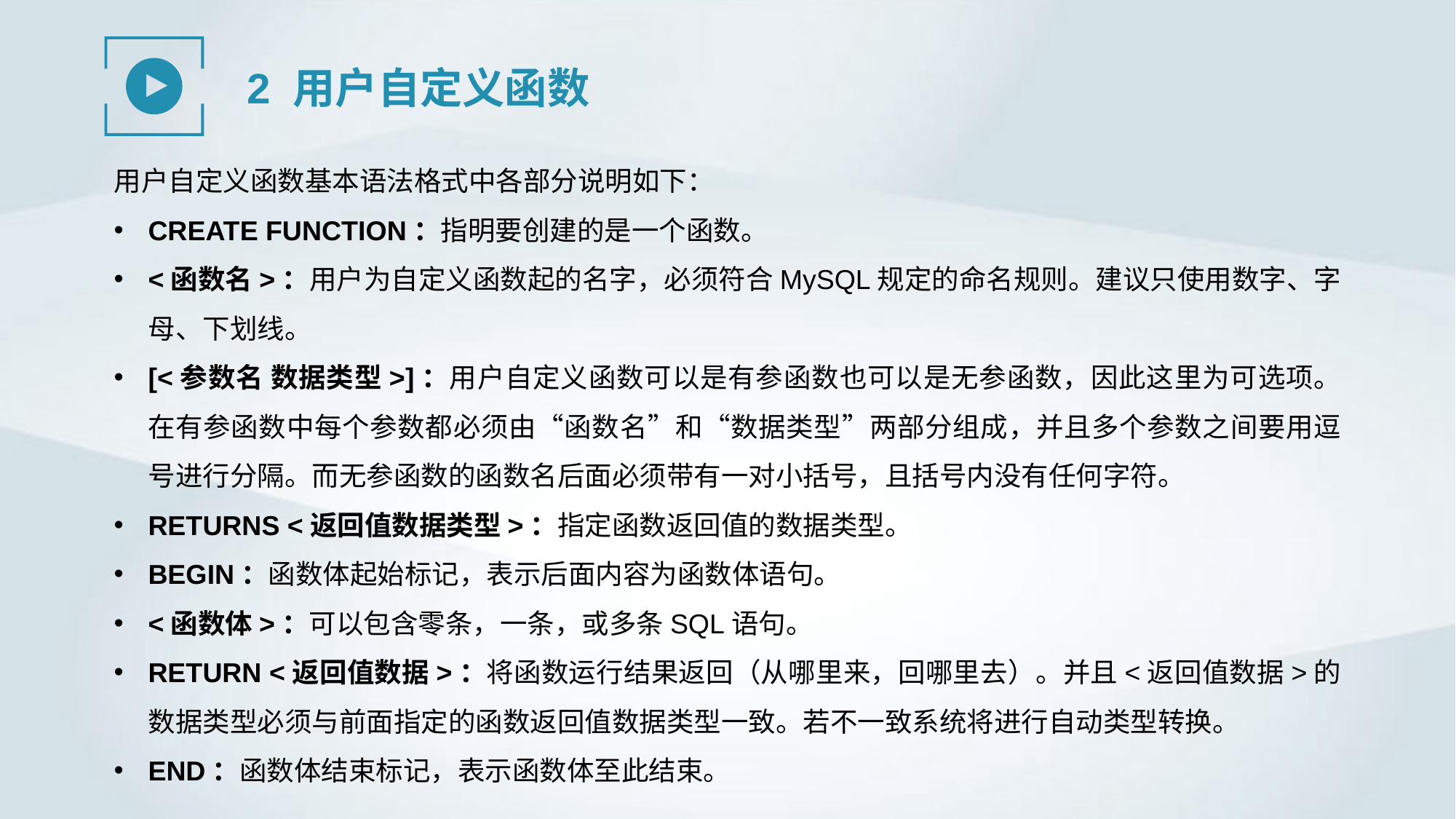

2 用户自定义函数
用户自定义函数基本语法格式中各部分说明如下：
CREATE FUNCTION：指明要创建的是一个函数。
<函数名>：用户为自定义函数起的名字，必须符合MySQL规定的命名规则。建议只使用数字、字母、下划线。
[<参数名 数据类型>]：用户自定义函数可以是有参函数也可以是无参函数，因此这里为可选项。在有参函数中每个参数都必须由“函数名”和“数据类型”两部分组成，并且多个参数之间要用逗号进行分隔。而无参函数的函数名后面必须带有一对小括号，且括号内没有任何字符。
RETURNS <返回值数据类型>：指定函数返回值的数据类型。
BEGIN：函数体起始标记，表示后面内容为函数体语句。
<函数体>：可以包含零条，一条，或多条SQL语句。
RETURN <返回值数据>：将函数运行结果返回（从哪里来，回哪里去）。并且<返回值数据>的数据类型必须与前面指定的函数返回值数据类型一致。若不一致系统将进行自动类型转换。
END：函数体结束标记，表示函数体至此结束。